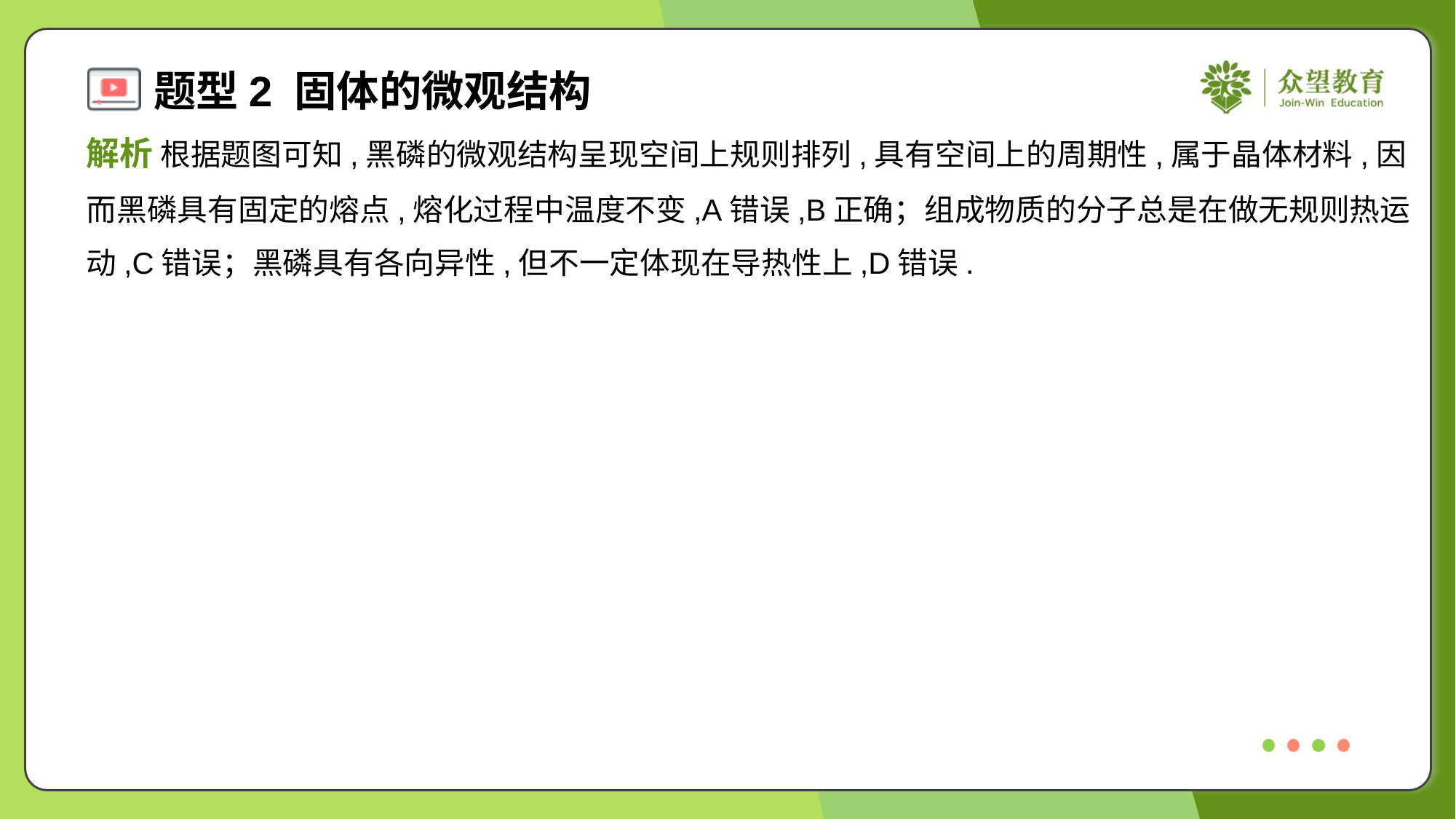

解析 根据题图可知,黑磷的微观结构呈现空间上规则排列,具有空间上的周期性,属于晶体材料,因
而黑磷具有固定的熔点,熔化过程中温度不变,A错误,B正确；组成物质的分子总是在做无规则热运
动,C错误；黑磷具有各向异性,但不一定体现在导热性上,D错误.